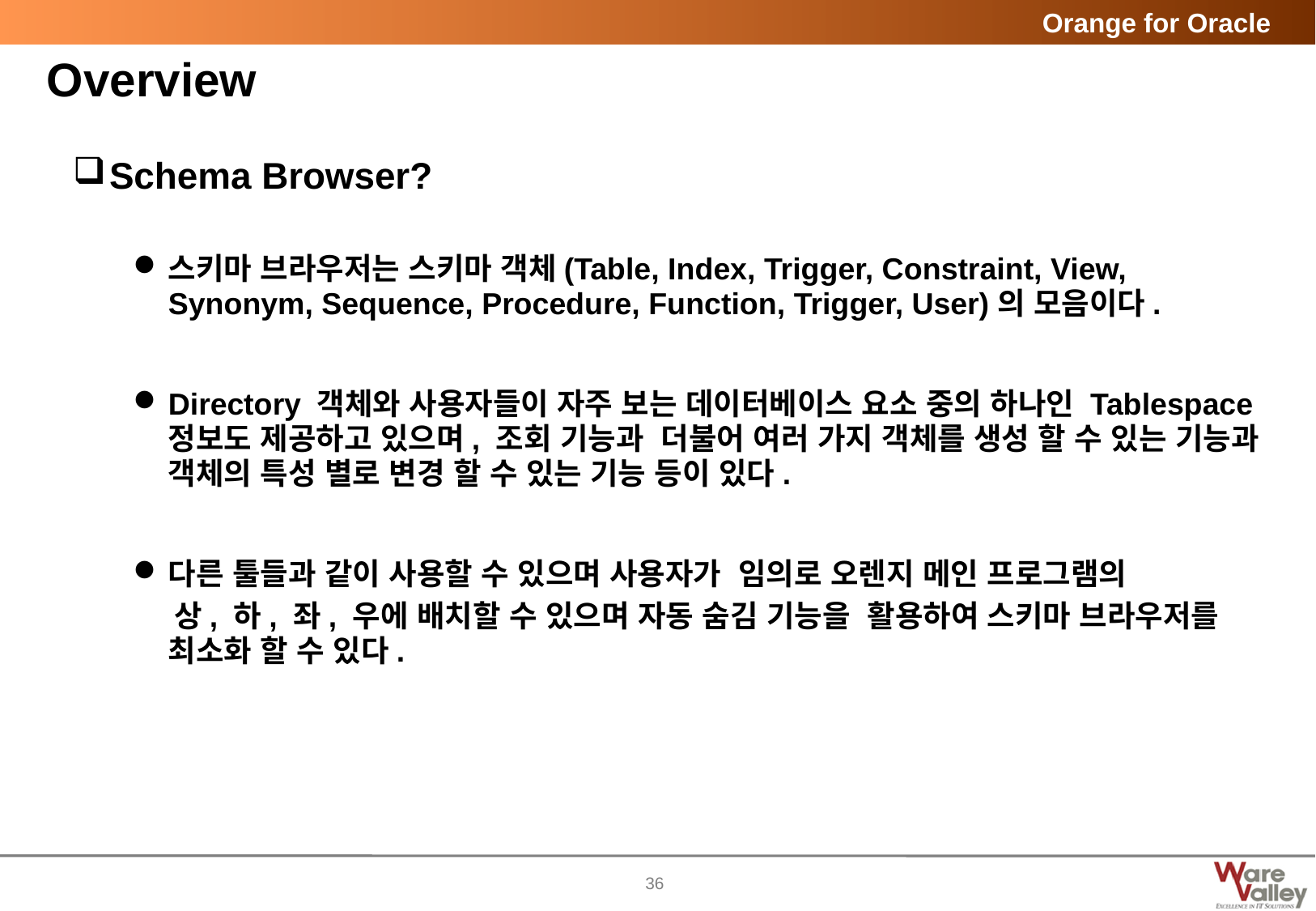

# Overview
Schema Browser?

스키마 브라우저는 스키마 객체(Table, Index, Trigger, Constraint, View, Synonym, Sequence, Procedure, Function, Trigger, User)의 모음이다.

Directory 객체와 사용자들이 자주 보는 데이터베이스 요소 중의 하나인 Tablespace 정보도 제공하고 있으며, 조회 기능과  더불어 여러 가지 객체를 생성 할 수 있는 기능과 객체의 특성 별로 변경 할 수 있는 기능 등이 있다.

다른 툴들과 같이 사용할 수 있으며 사용자가  임의로 오렌지 메인 프로그램의
    상, 하, 좌, 우에 배치할 수 있으며 자동 숨김 기능을  활용하여 스키마 브라우저를 최소화 할 수 있다.